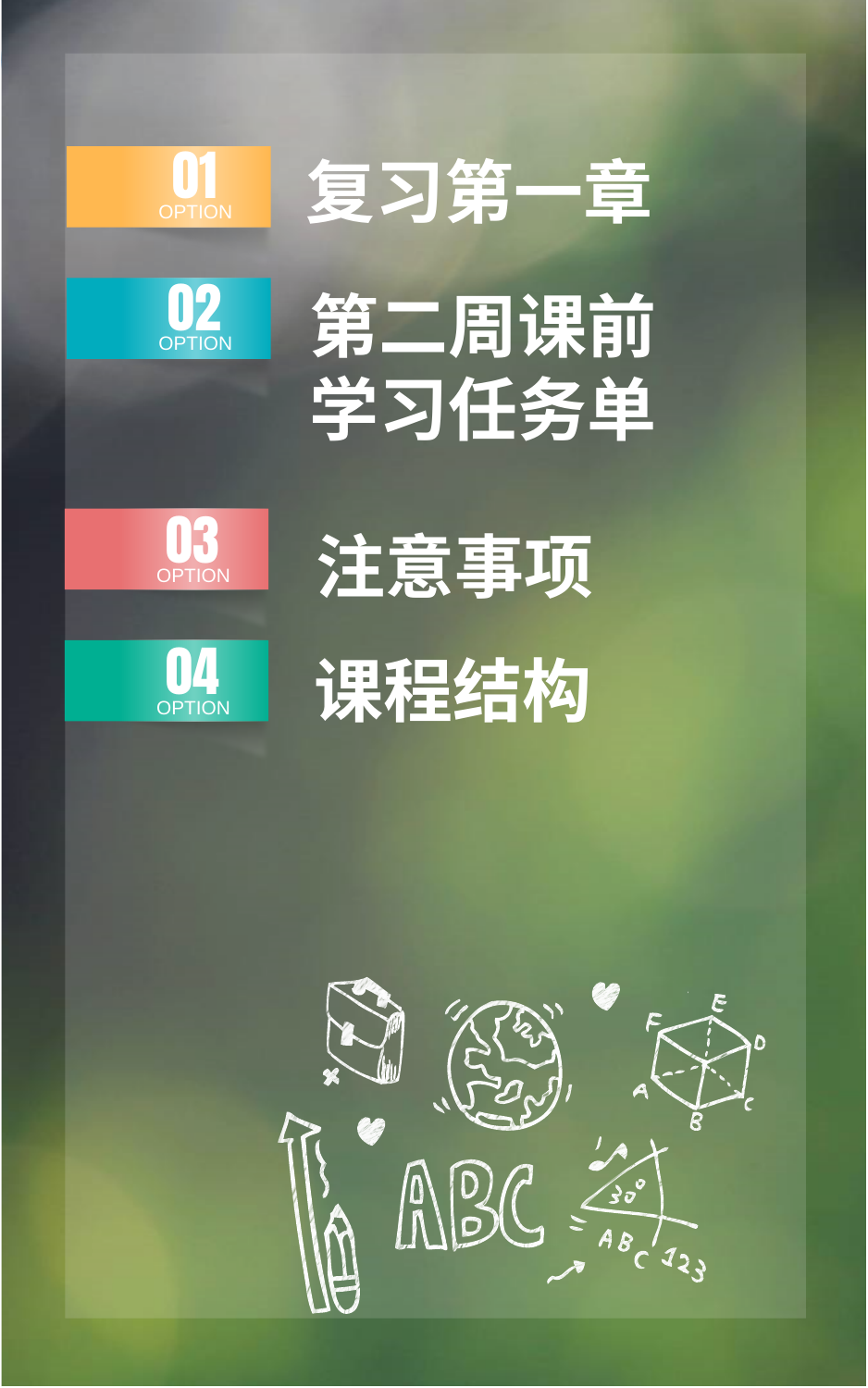

01
OPTION
复习第一章

02
OPTION
第二周课前学习任务单

03
OPTION

注意事项

04
OPTION

课程结构